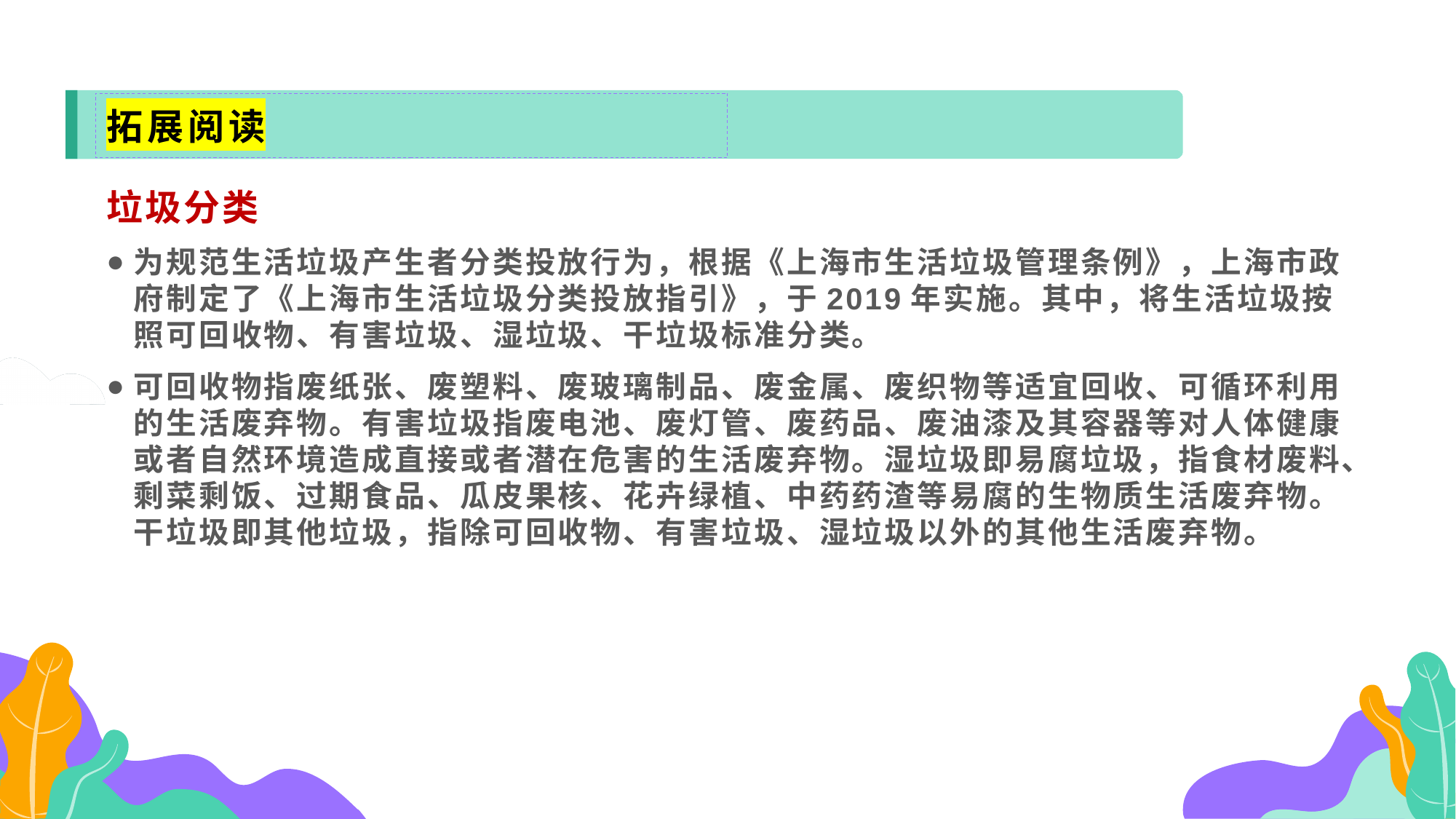

拓展阅读
垃圾分类
为规范生活垃圾产生者分类投放行为，根据《上海市生活垃圾管理条例》，上海市政府制定了《上海市生活垃圾分类投放指引》，于2019年实施。其中，将生活垃圾按照可回收物、有害垃圾、湿垃圾、干垃圾标准分类。
可回收物指废纸张、废塑料、废玻璃制品、废金属、废织物等适宜回收、可循环利用的生活废弃物。有害垃圾指废电池、废灯管、废药品、废油漆及其容器等对人体健康或者自然环境造成直接或者潜在危害的生活废弃物。湿垃圾即易腐垃圾，指食材废料、剩菜剩饭、过期食品、瓜皮果核、花卉绿植、中药药渣等易腐的生物质生活废弃物。干垃圾即其他垃圾，指除可回收物、有害垃圾、湿垃圾以外的其他生活废弃物。